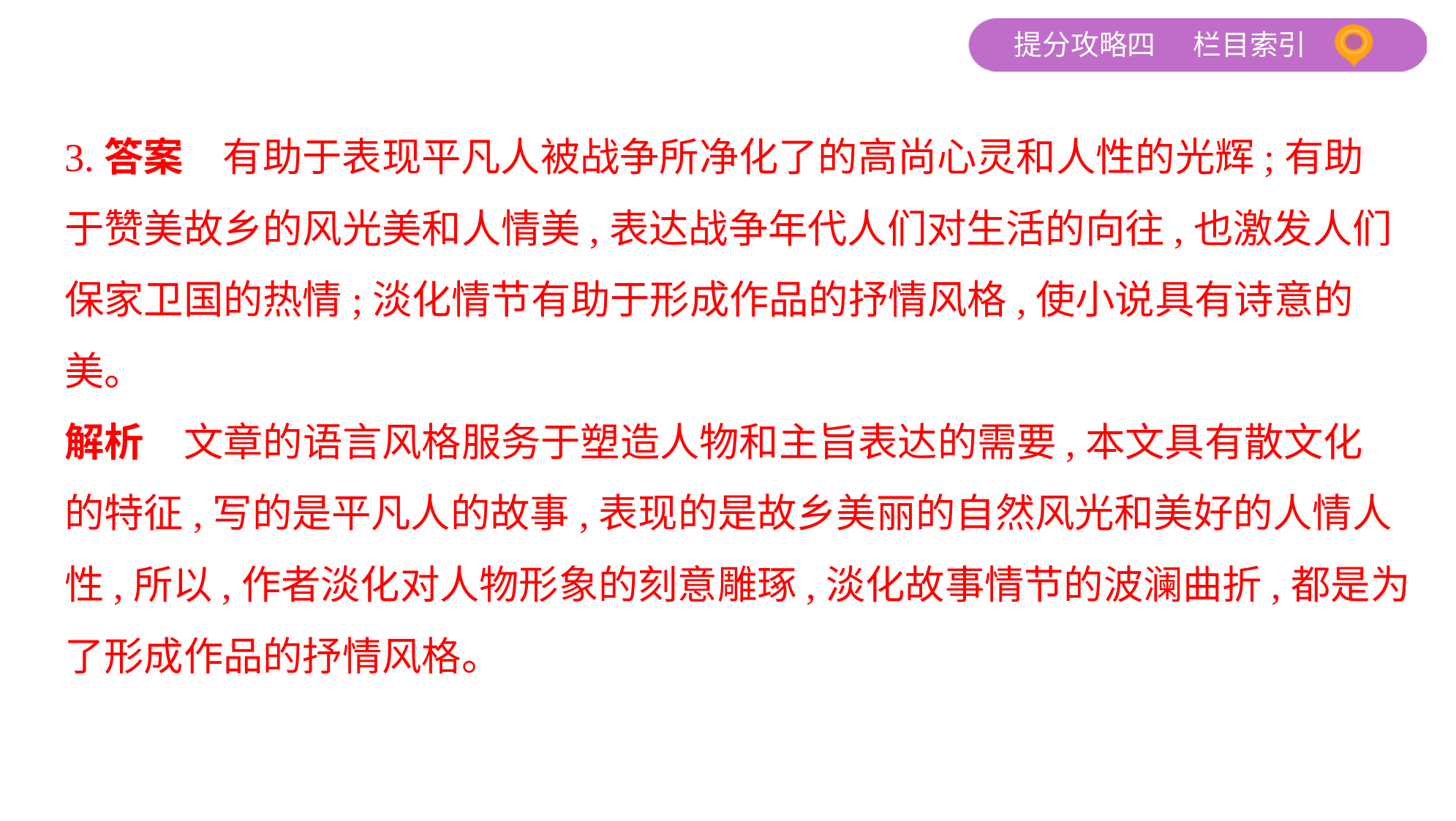

3.答案　有助于表现平凡人被战争所净化了的高尚心灵和人性的光辉;有助
于赞美故乡的风光美和人情美,表达战争年代人们对生活的向往,也激发人们
保家卫国的热情;淡化情节有助于形成作品的抒情风格,使小说具有诗意的
美。
解析　文章的语言风格服务于塑造人物和主旨表达的需要,本文具有散文化
的特征,写的是平凡人的故事,表现的是故乡美丽的自然风光和美好的人情人
性,所以,作者淡化对人物形象的刻意雕琢,淡化故事情节的波澜曲折,都是为
了形成作品的抒情风格。